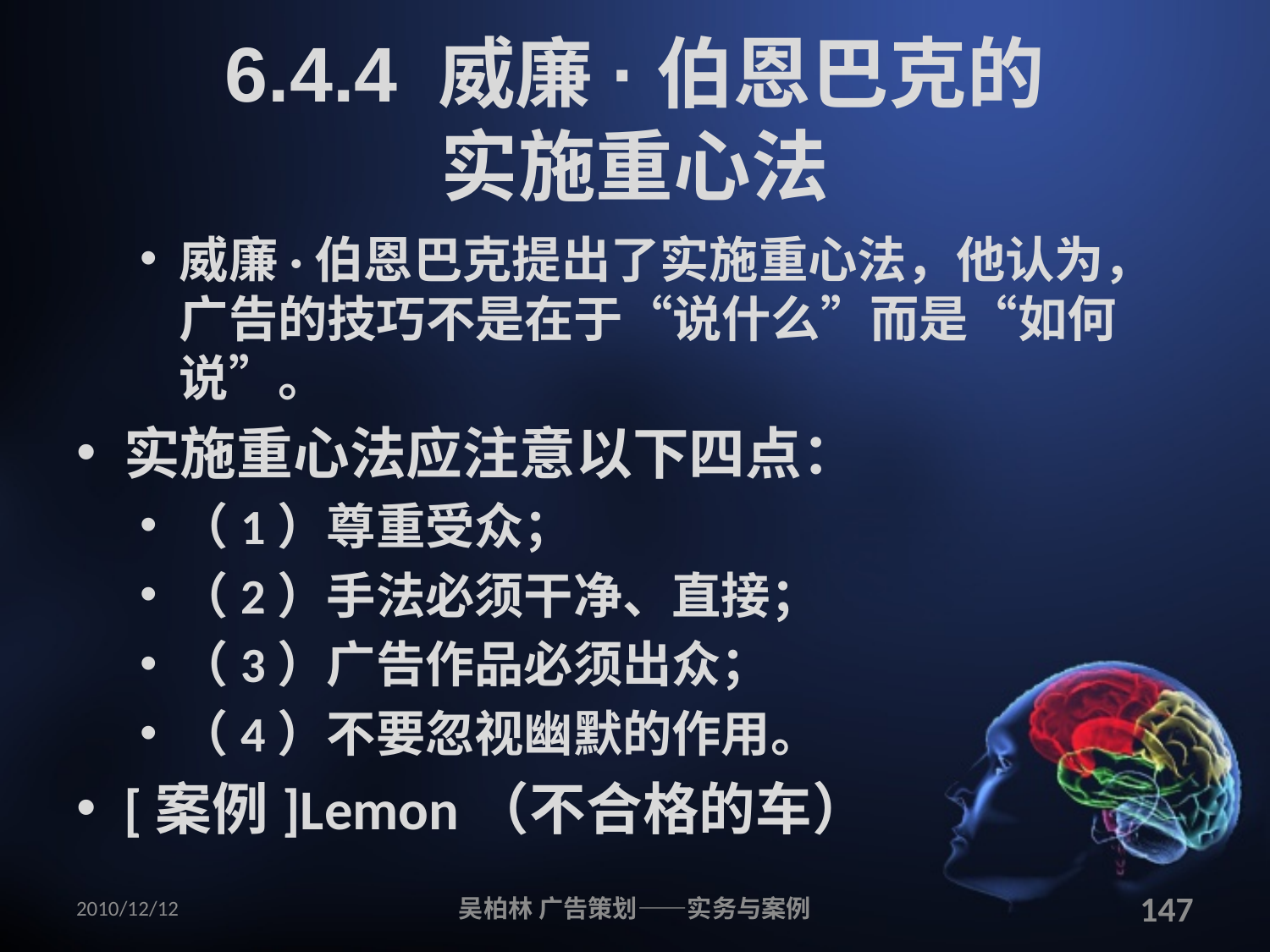

# 6.4.4 威廉·伯恩巴克的 实施重心法
威廉·伯恩巴克提出了实施重心法，他认为，广告的技巧不是在于“说什么”而是“如何说”。
实施重心法应注意以下四点：
（1）尊重受众；
（2）手法必须干净、直接；
（3）广告作品必须出众；
（4）不要忽视幽默的作用。
[案例]Lemon（不合格的车）
2010/12/12
吴柏林 广告策划——实务与案例
147